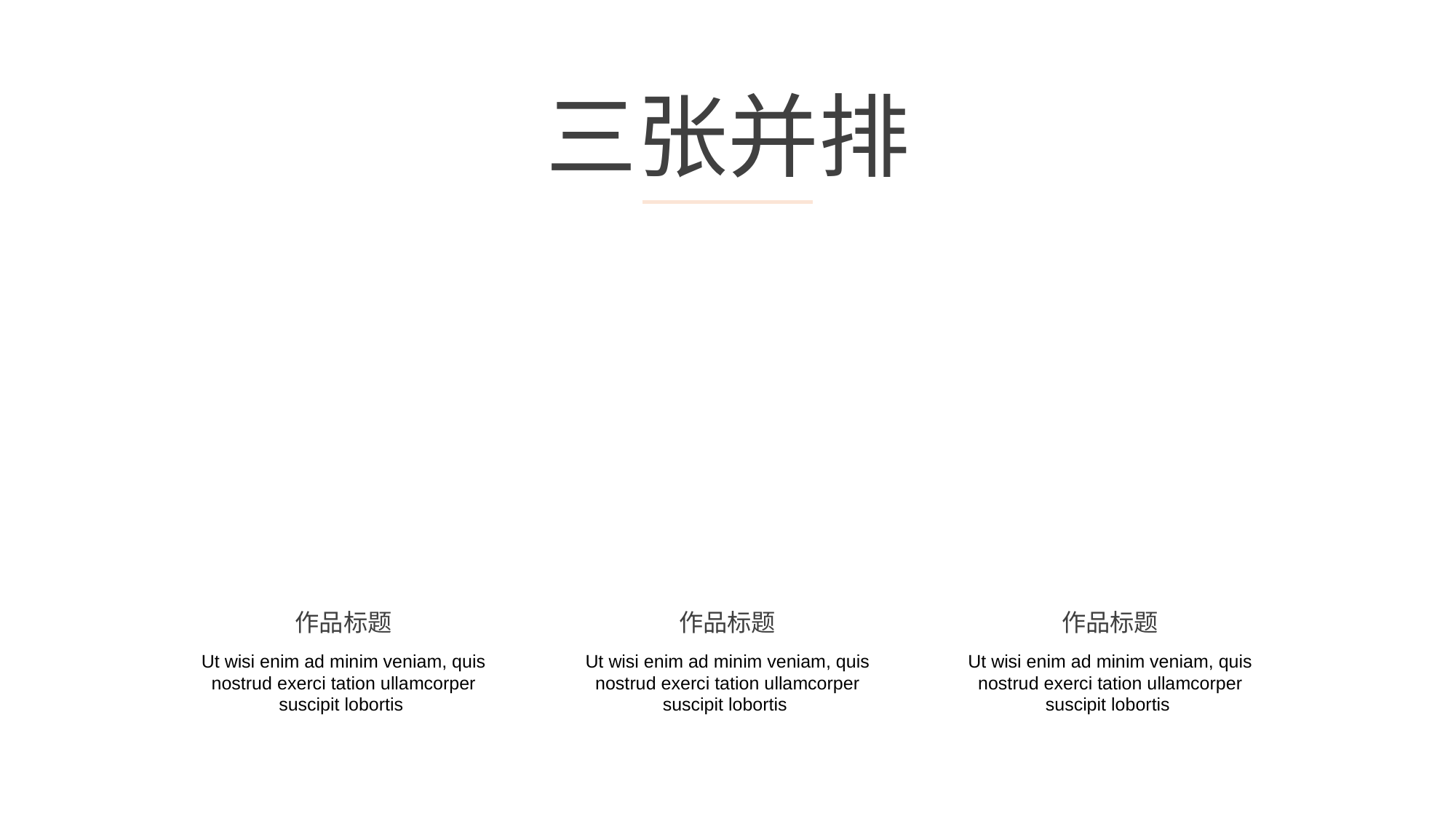

三张并排

作品标题
Ut wisi enim ad minim veniam, quis nostrud exerci tation ullamcorper suscipit lobortis
作品标题
Ut wisi enim ad minim veniam, quis nostrud exerci tation ullamcorper suscipit lobortis
作品标题
Ut wisi enim ad minim veniam, quis nostrud exerci tation ullamcorper suscipit lobortis